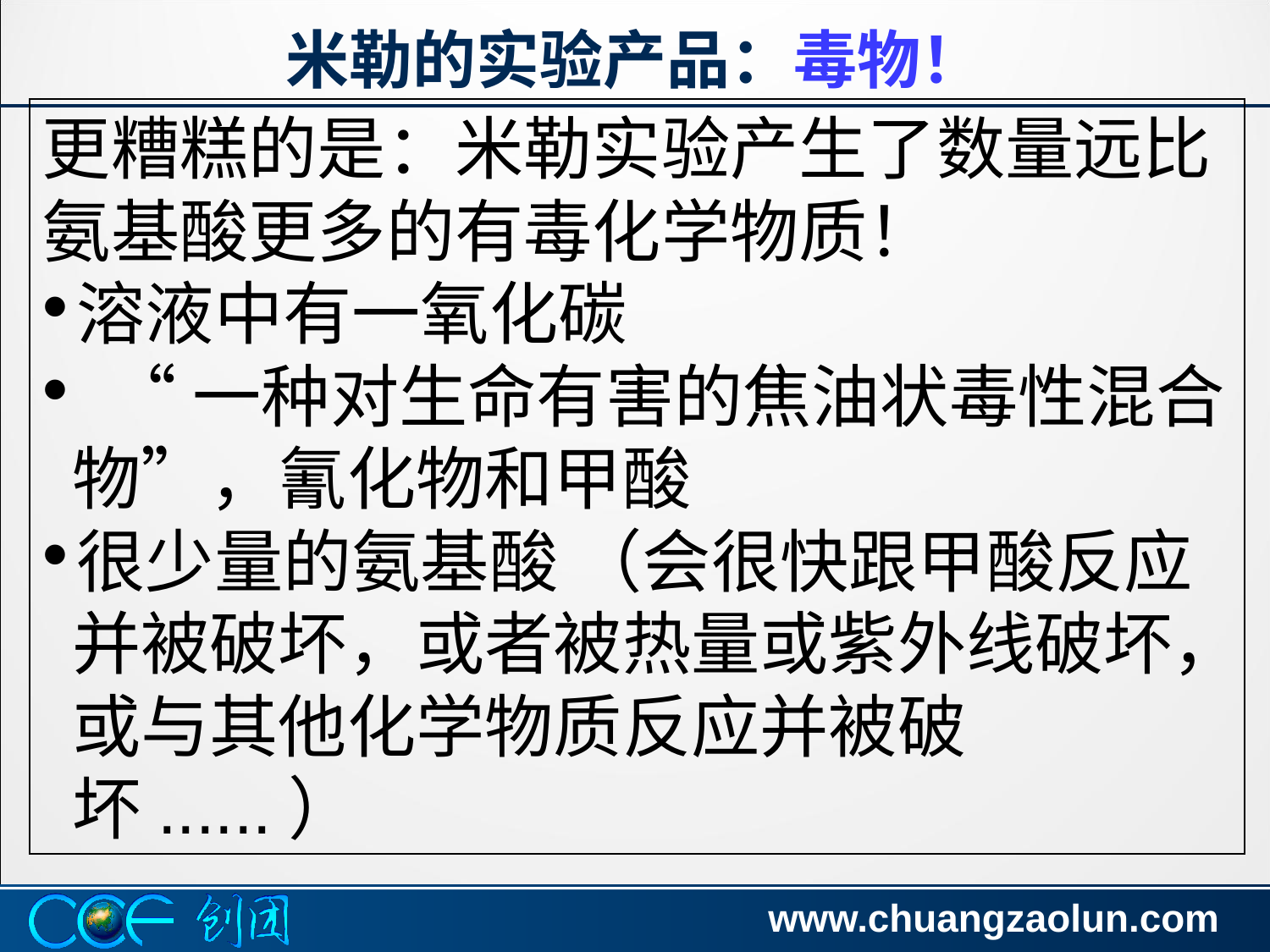

Miller-urey 3: chirality
# 米勒的实验产品：毒物！

更糟糕的是：米勒实验产生了数量远比氨基酸更多的有毒化学物质！
溶液中有一氧化碳
  “一种对生命有害的焦油状毒性混合物”，氰化物和甲酸
很少量的氨基酸 （会很快跟甲酸反应并被破坏，或者被热量或紫外线破坏，或与其他化学物质反应并被破坏......）